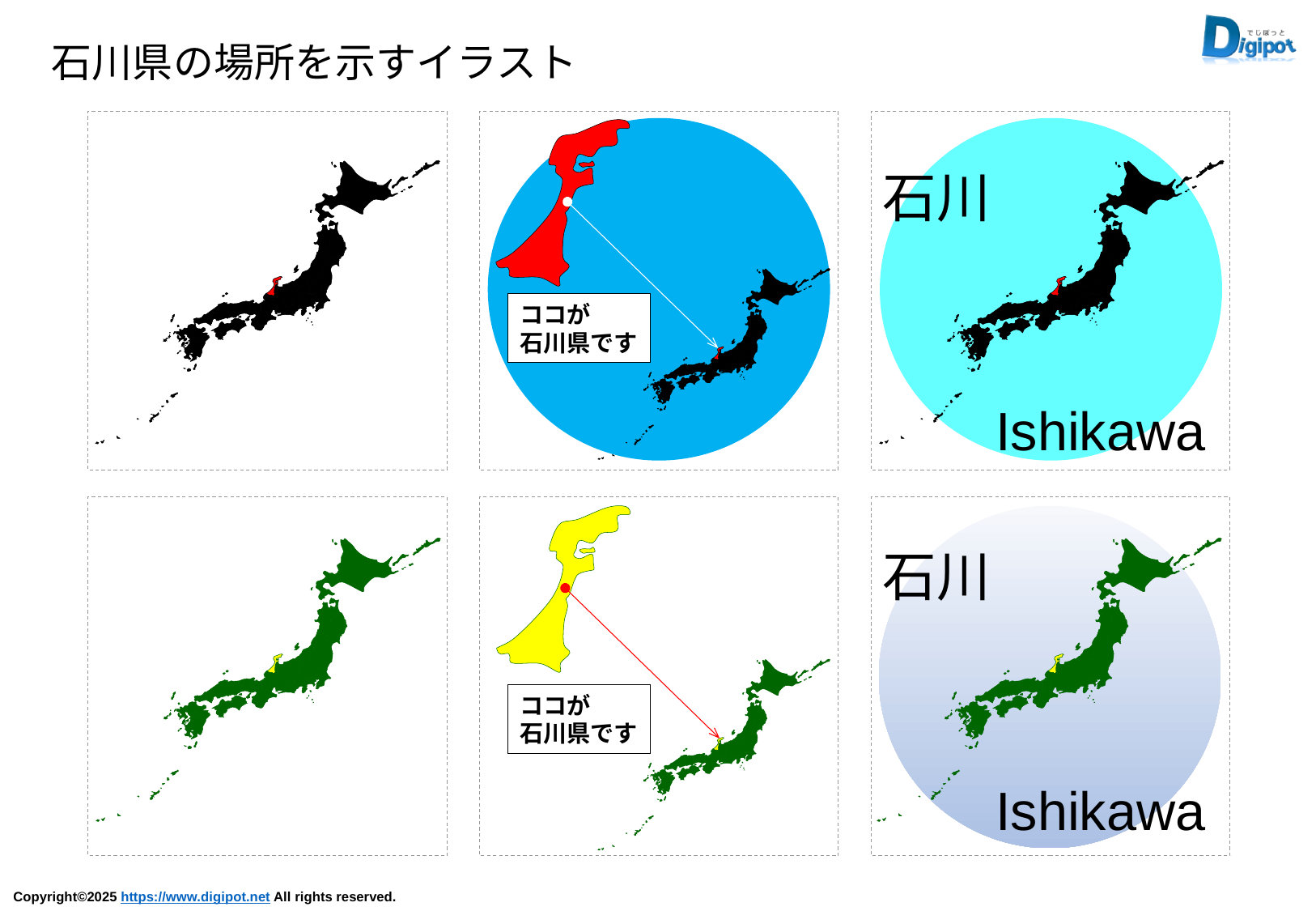

石川県の場所を示すイラスト

ココが
石川県です

石川

Ishikawa

ココが
石川県です

石川

Ishikawa